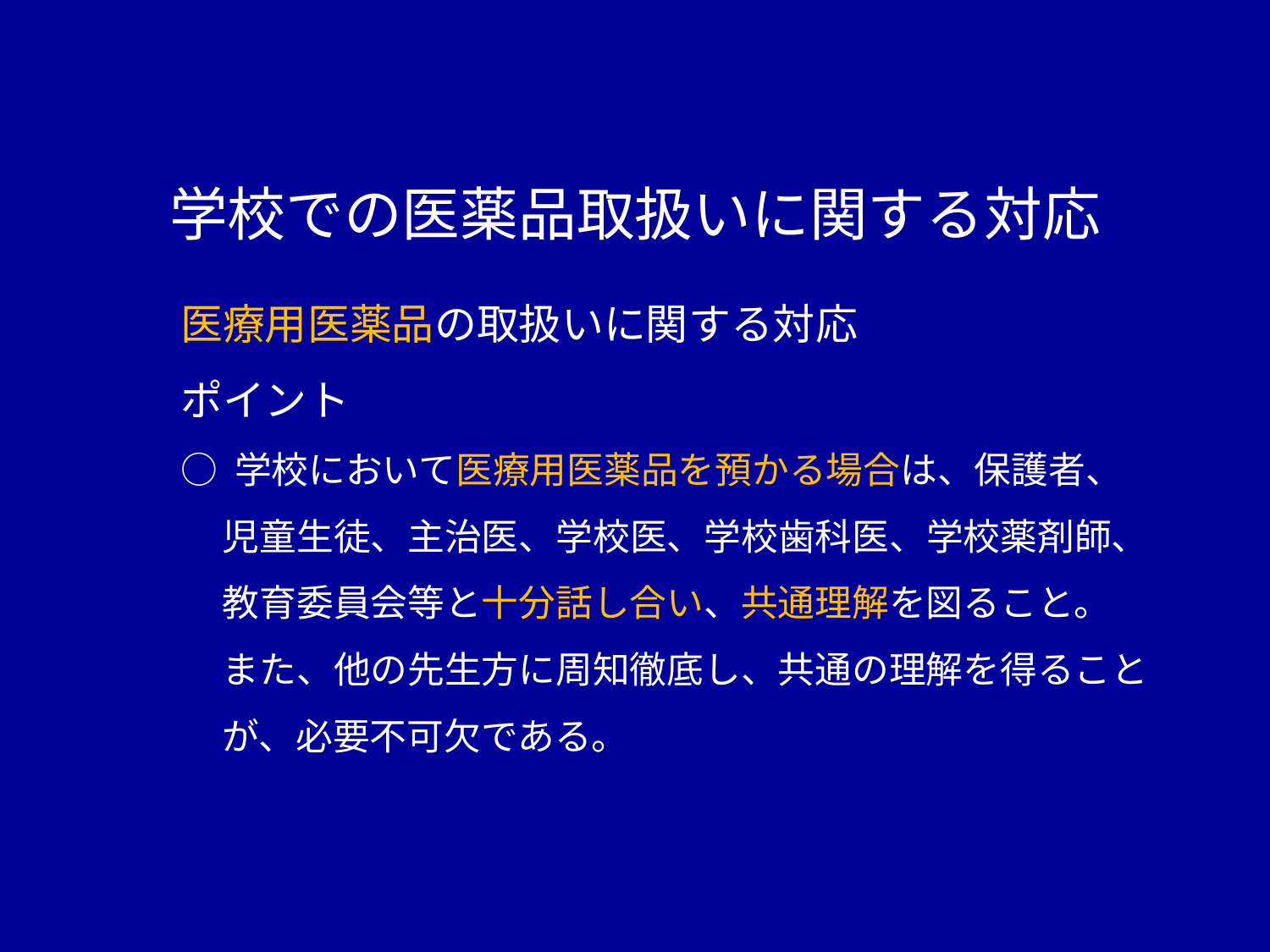

学校での医薬品取扱いに関する対応
医療用医薬品の取扱いに関する対応
ポイント
○ 学校において医療用医薬品を預かる場合は、保護者、
    児童生徒、主治医、学校医、学校歯科医、学校薬剤師、
    教育委員会等と十分話し合い、共通理解を図ること。
    また、他の先生方に周知徹底し、共通の理解を得ること
    が、必要不可欠である。